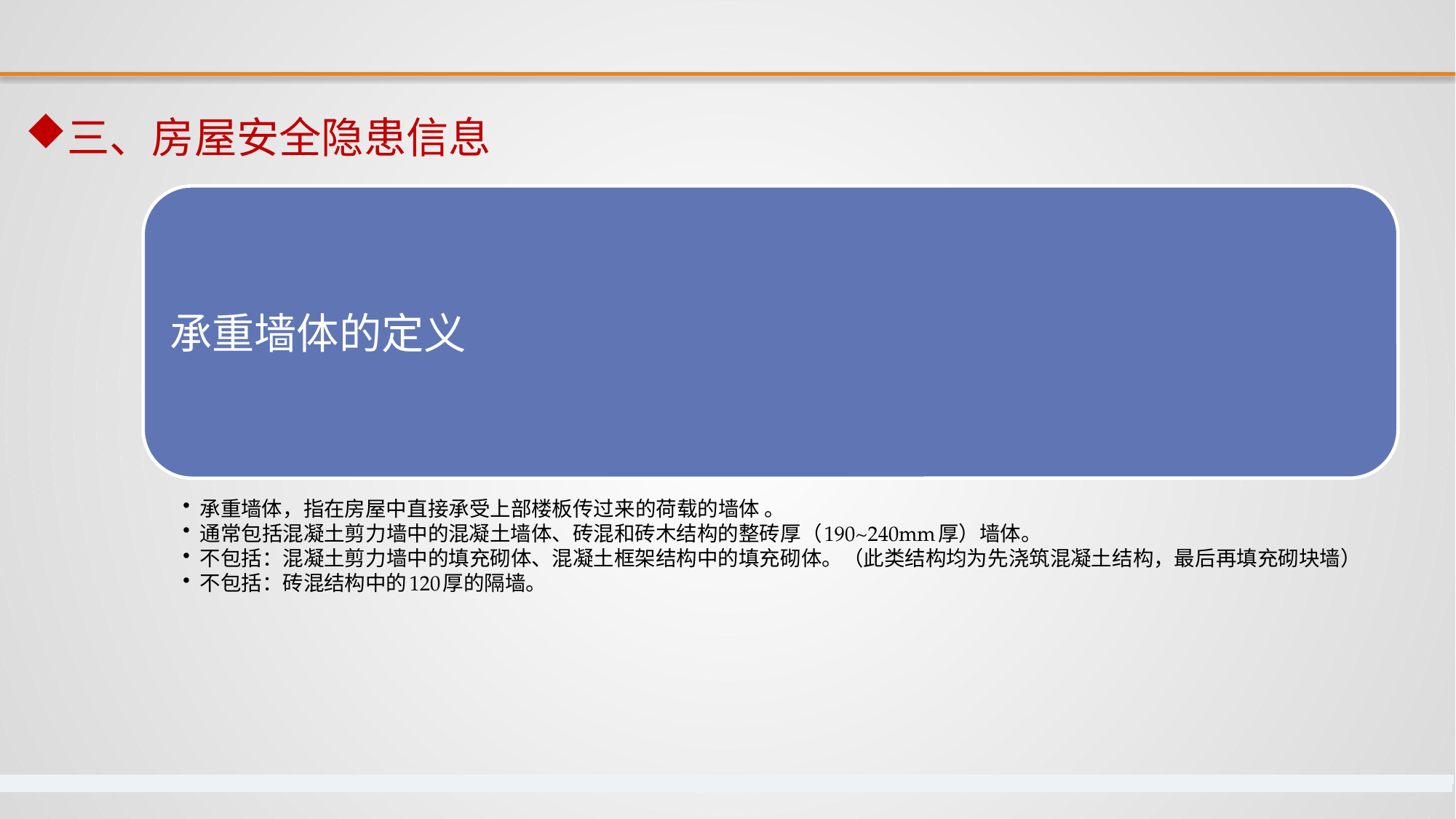

三、房屋安全隐患信息
承重墙体的定义
承重墙体，指在房屋中直接承受上部楼板传过来的荷载的墙体 。
通常包括混凝土剪力墙中的混凝土墙体、砖混和砖木结构的整砖厚（190~240mm厚）墙体。
不包括：混凝土剪力墙中的填充砌体、混凝土框架结构中的填充砌体。（此类结构均为先浇筑混凝土结构，最后再填充砌块墙）
不包括：砖混结构中的120厚的隔墙。